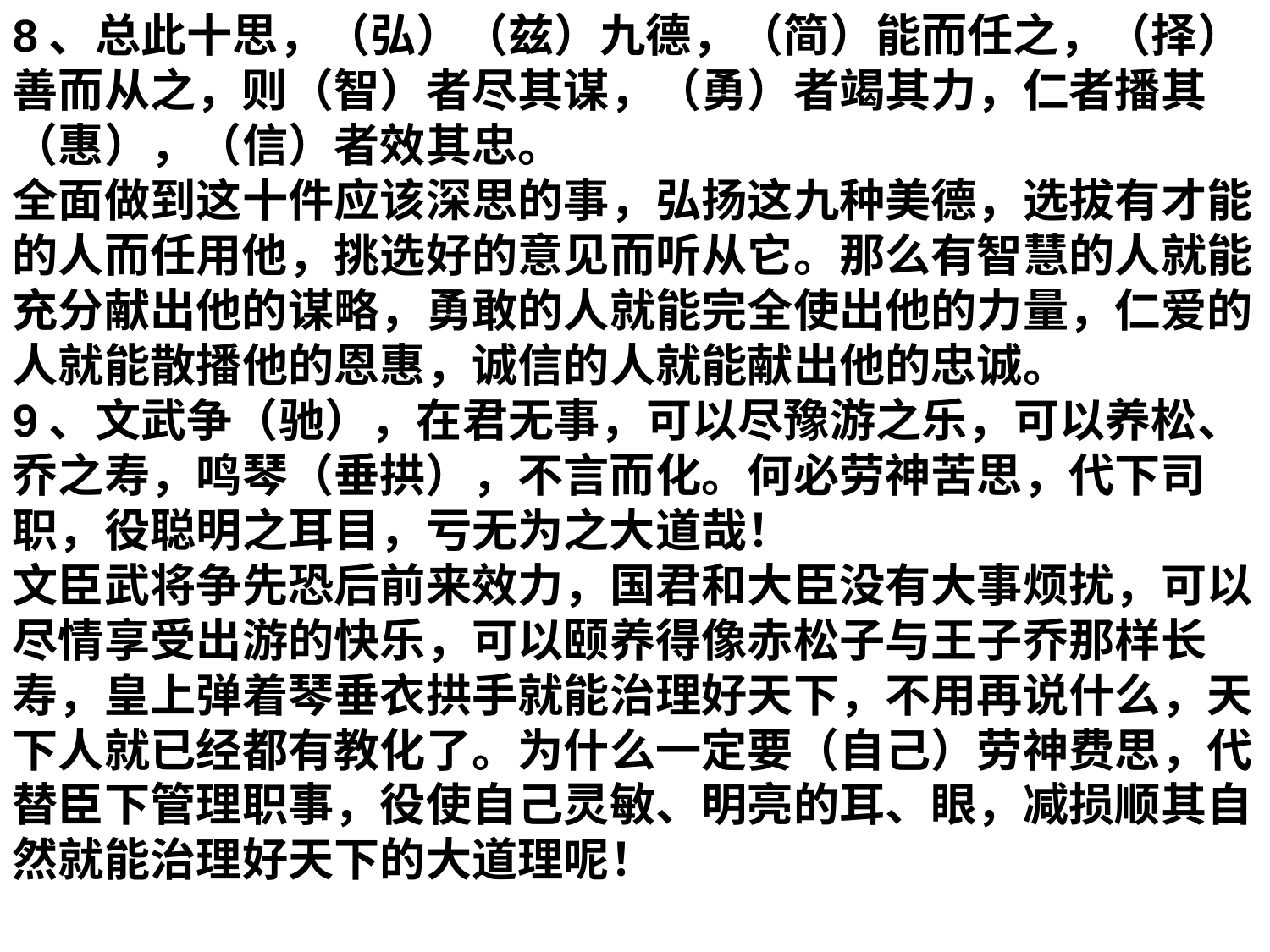

8、总此十思，（弘）（兹）九德，（简）能而任之，（择）善而从之，则（智）者尽其谋，（勇）者竭其力，仁者播其（惠），（信）者效其忠。
全面做到这十件应该深思的事，弘扬这九种美德，选拔有才能的人而任用他，挑选好的意见而听从它。那么有智慧的人就能充分献出他的谋略，勇敢的人就能完全使出他的力量，仁爱的人就能散播他的恩惠，诚信的人就能献出他的忠诚。
9、文武争（驰），在君无事，可以尽豫游之乐，可以养松、乔之寿，鸣琴（垂拱），不言而化。何必劳神苦思，代下司职，役聪明之耳目，亏无为之大道哉！
文臣武将争先恐后前来效力，国君和大臣没有大事烦扰，可以尽情享受出游的快乐，可以颐养得像赤松子与王子乔那样长寿，皇上弹着琴垂衣拱手就能治理好天下，不用再说什么，天下人就已经都有教化了。为什么一定要（自己）劳神费思，代替臣下管理职事，役使自己灵敏、明亮的耳、眼，减损顺其自然就能治理好天下的大道理呢！